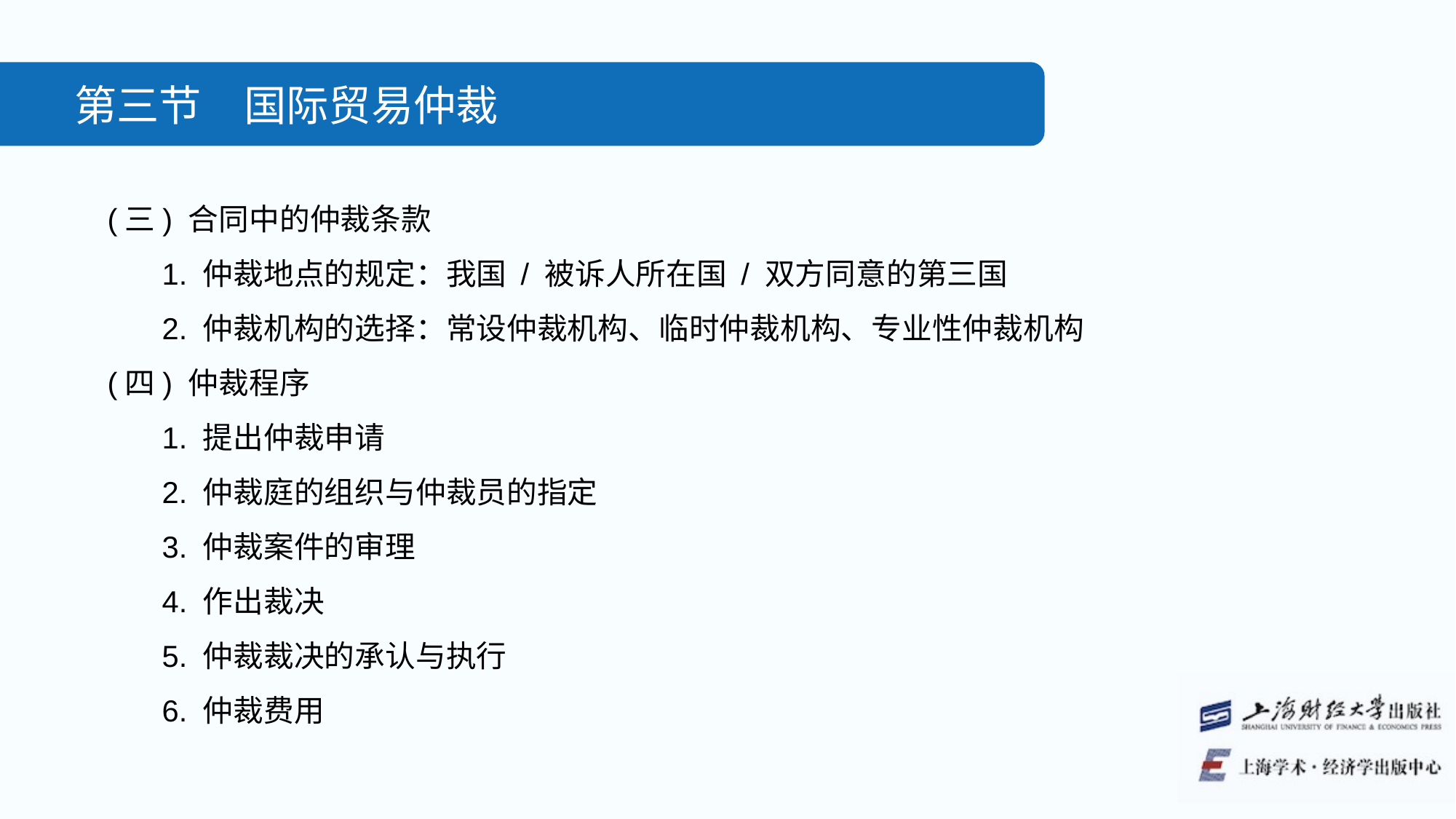

第三节　国际贸易仲裁
(三) 合同中的仲裁条款
1. 仲裁地点的规定：我国 / 被诉人所在国 / 双方同意的第三国
2. 仲裁机构的选择：常设仲裁机构、临时仲裁机构、专业性仲裁机构
(四) 仲裁程序
1. 提出仲裁申请
2. 仲裁庭的组织与仲裁员的指定
3. 仲裁案件的审理
4. 作出裁决
5. 仲裁裁决的承认与执行
6. 仲裁费用